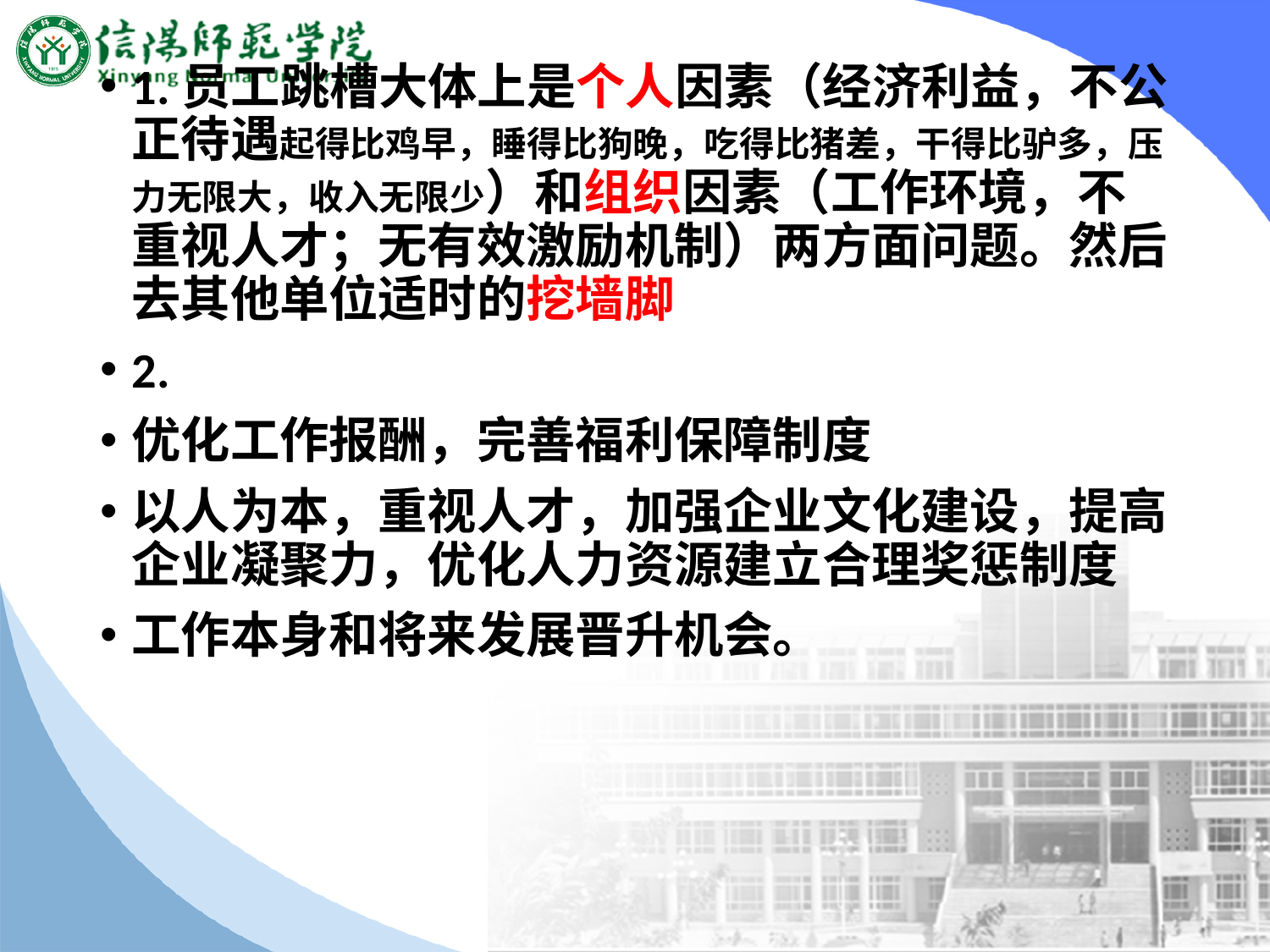

#
1.员工跳槽大体上是个人因素（经济利益，不公正待遇起得比鸡早，睡得比狗晚，吃得比猪差，干得比驴多，压力无限大，收入无限少）和组织因素（工作环境，不重视人才；无有效激励机制）两方面问题。然后去其他单位适时的挖墙脚
2.
优化工作报酬，完善福利保障制度
以人为本，重视人才，加强企业文化建设，提高企业凝聚力，优化人力资源建立合理奖惩制度
工作本身和将来发展晋升机会。